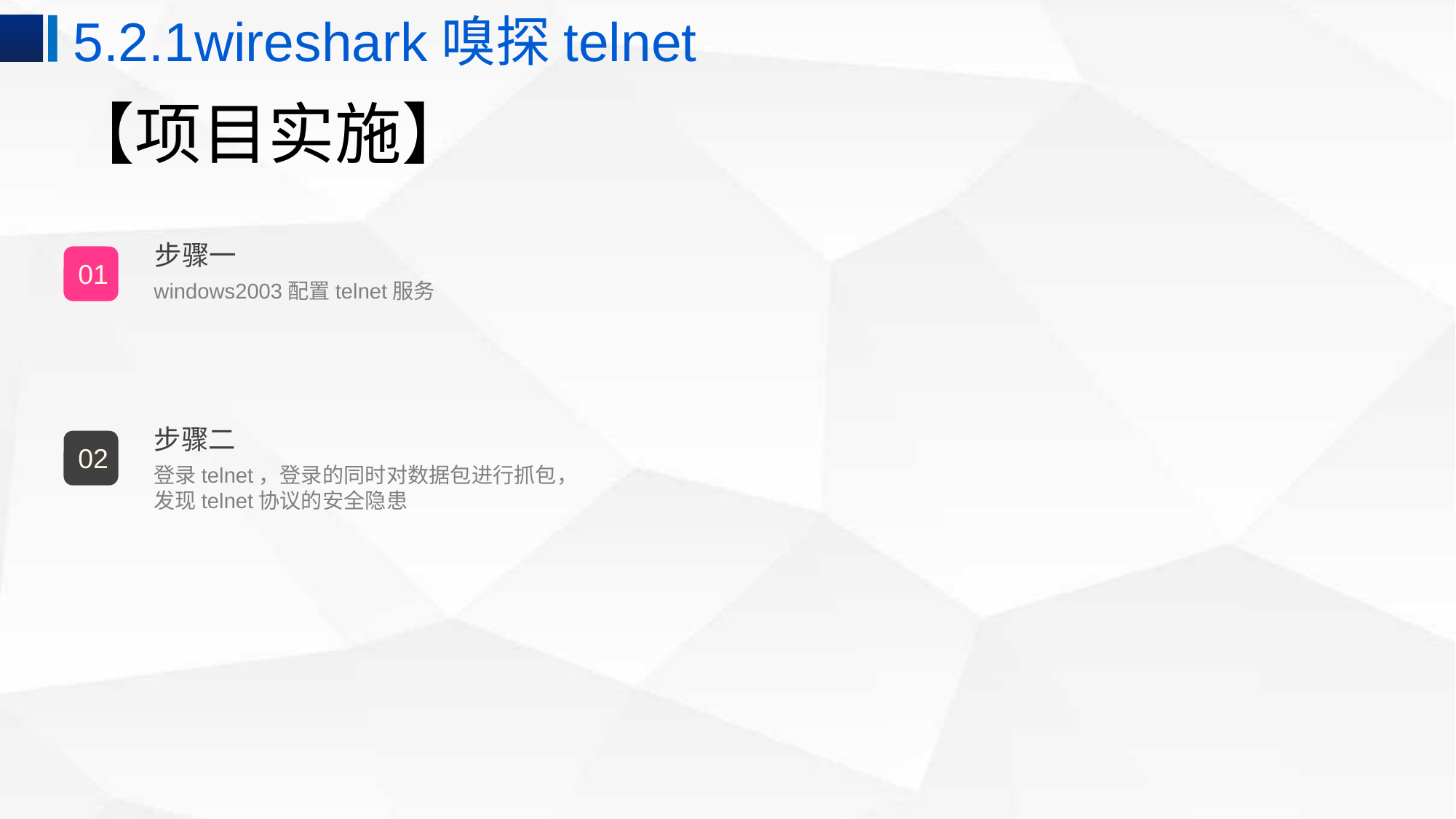

5.2.1wireshark嗅探telnet

# 【项目实施】
步骤一

01
windows2003配置telnet服务
步骤二

02
登录telnet，登录的同时对数据包进行抓包，发现telnet协议的安全隐患